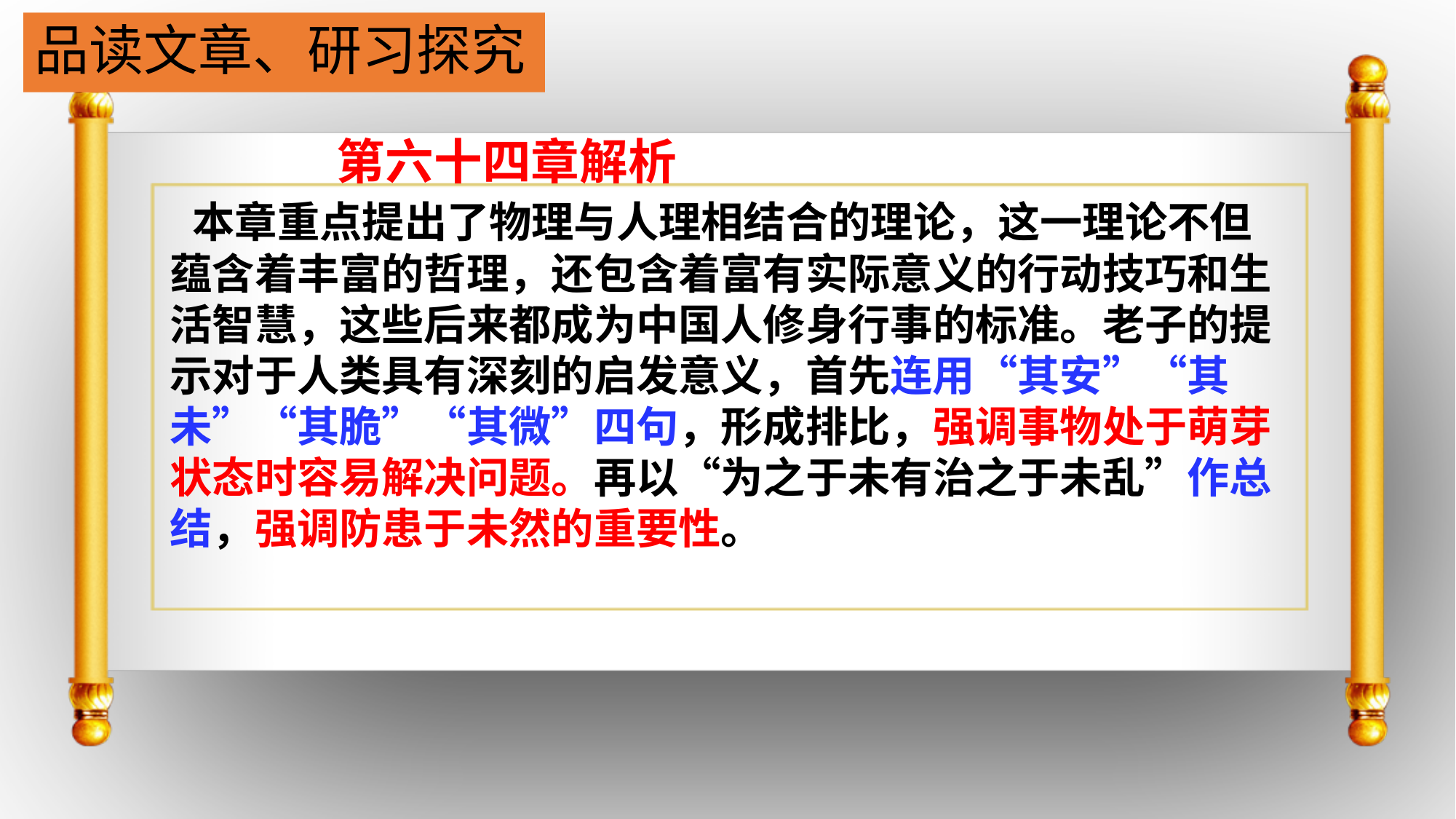

# 品读文章、研习探究
              第六十四章解析
 本章重点提出了物理与人理相结合的理论，这一理论不但蕴含着丰富的哲理，还包含着富有实际意义的行动技巧和生活智慧，这些后来都成为中国人修身行事的标准。老子的提示对于人类具有深刻的启发意义，首先连用“其安”“其未”“其脆”“其微”四句，形成排比，强调事物处于萌芽状态时容易解决问题。再以“为之于未有治之于未乱”作总结，强调防患于未然的重要性。